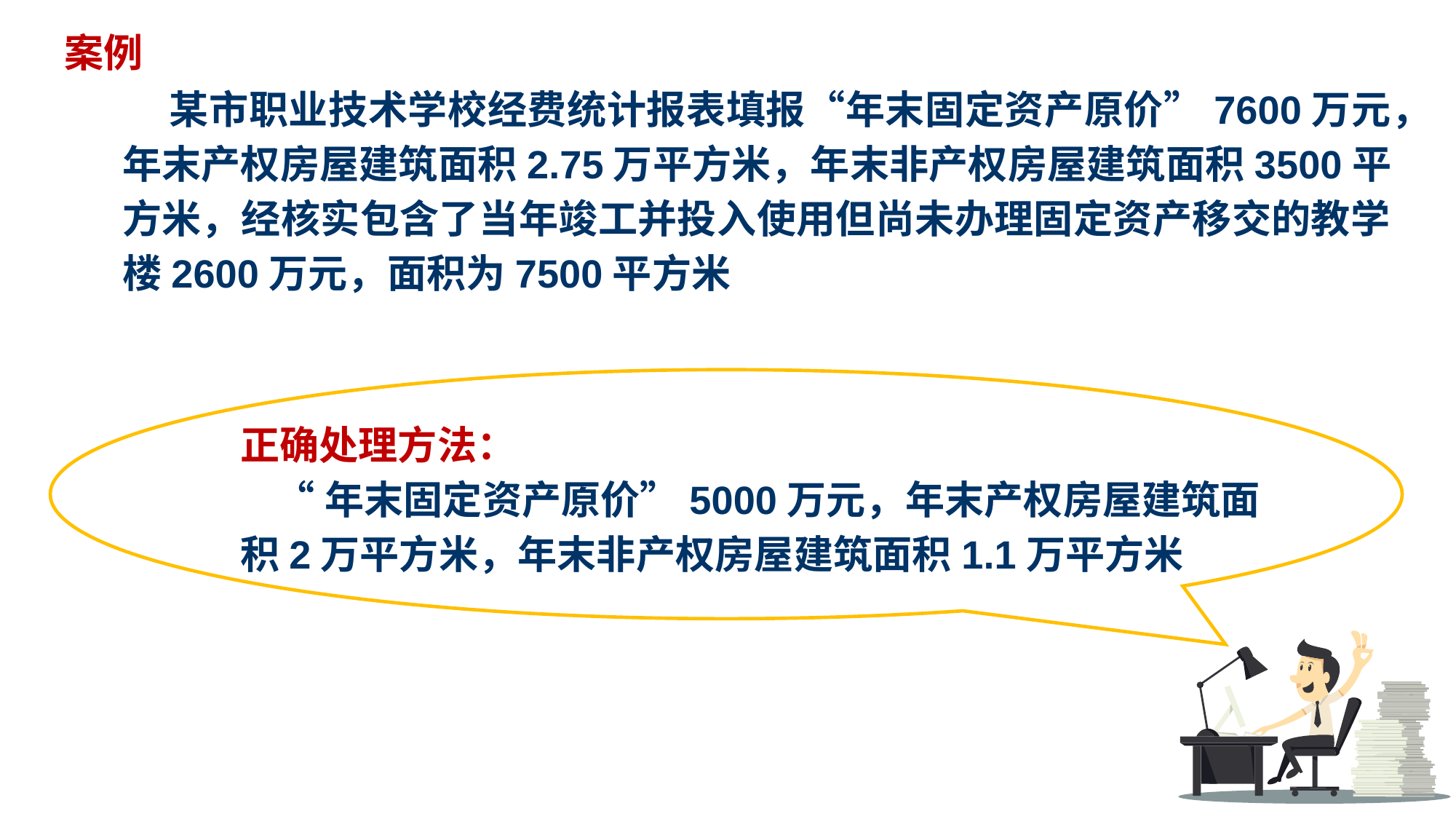

案例
    某市职业技术学校经费统计报表填报“年末固定资产原价”7600万元，年末产权房屋建筑面积2.75万平方米，年末非产权房屋建筑面积3500平方米，经核实包含了当年竣工并投入使用但尚未办理固定资产移交的教学楼2600万元，面积为7500平方米

正确处理方法：
    “年末固定资产原价”5000万元，年末产权房屋建筑面积2万平方米，年末非产权房屋建筑面积1.1万平方米